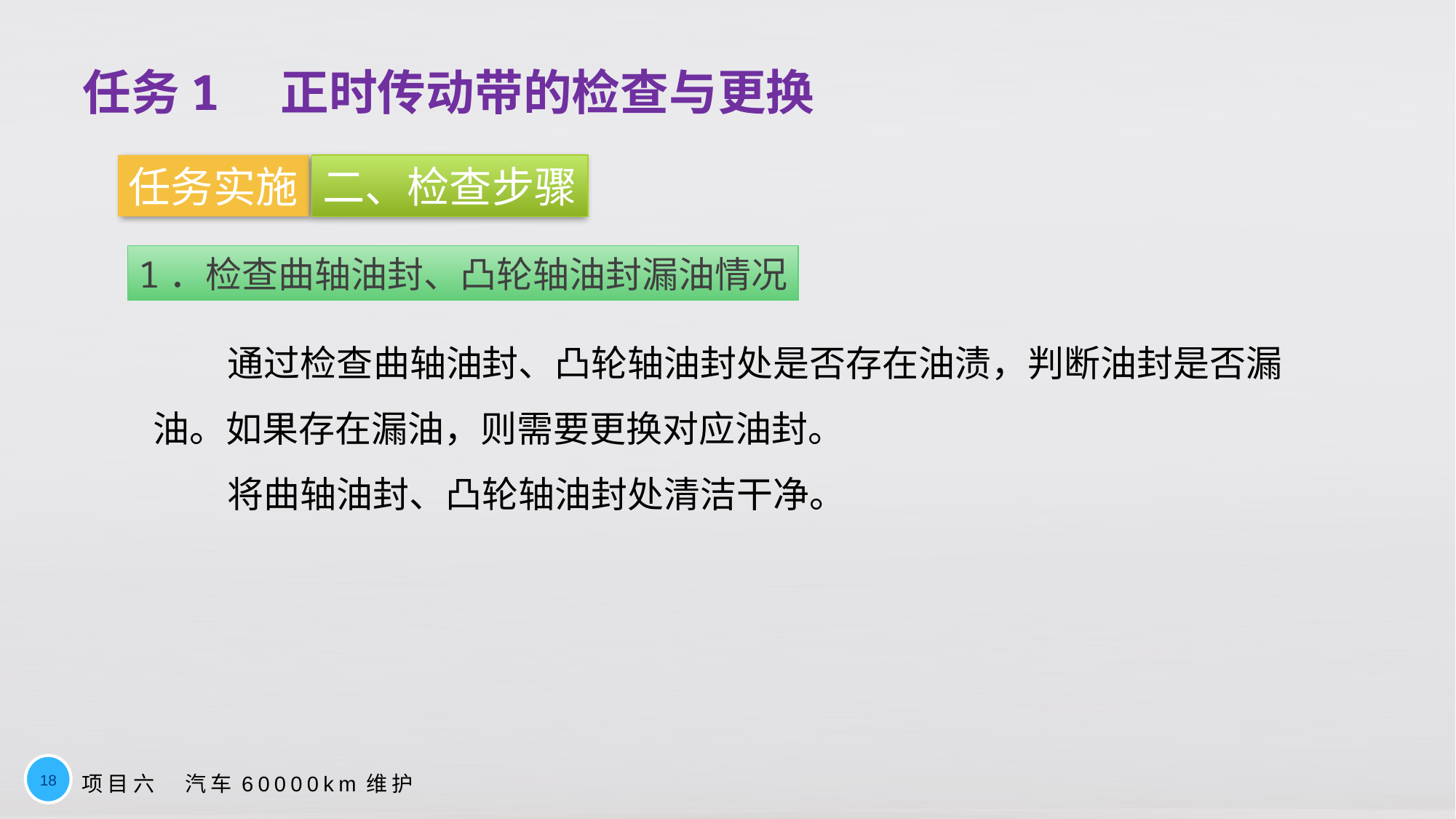

任务1　正时传动带的检查与更换
任务实施
二、检查步骤
1．检查曲轴油封、凸轮轴油封漏油情况
通过检查曲轴油封、凸轮轴油封处是否存在油渍，判断油封是否漏油。如果存在漏油，则需要更换对应油封。
将曲轴油封、凸轮轴油封处清洁干净。
18